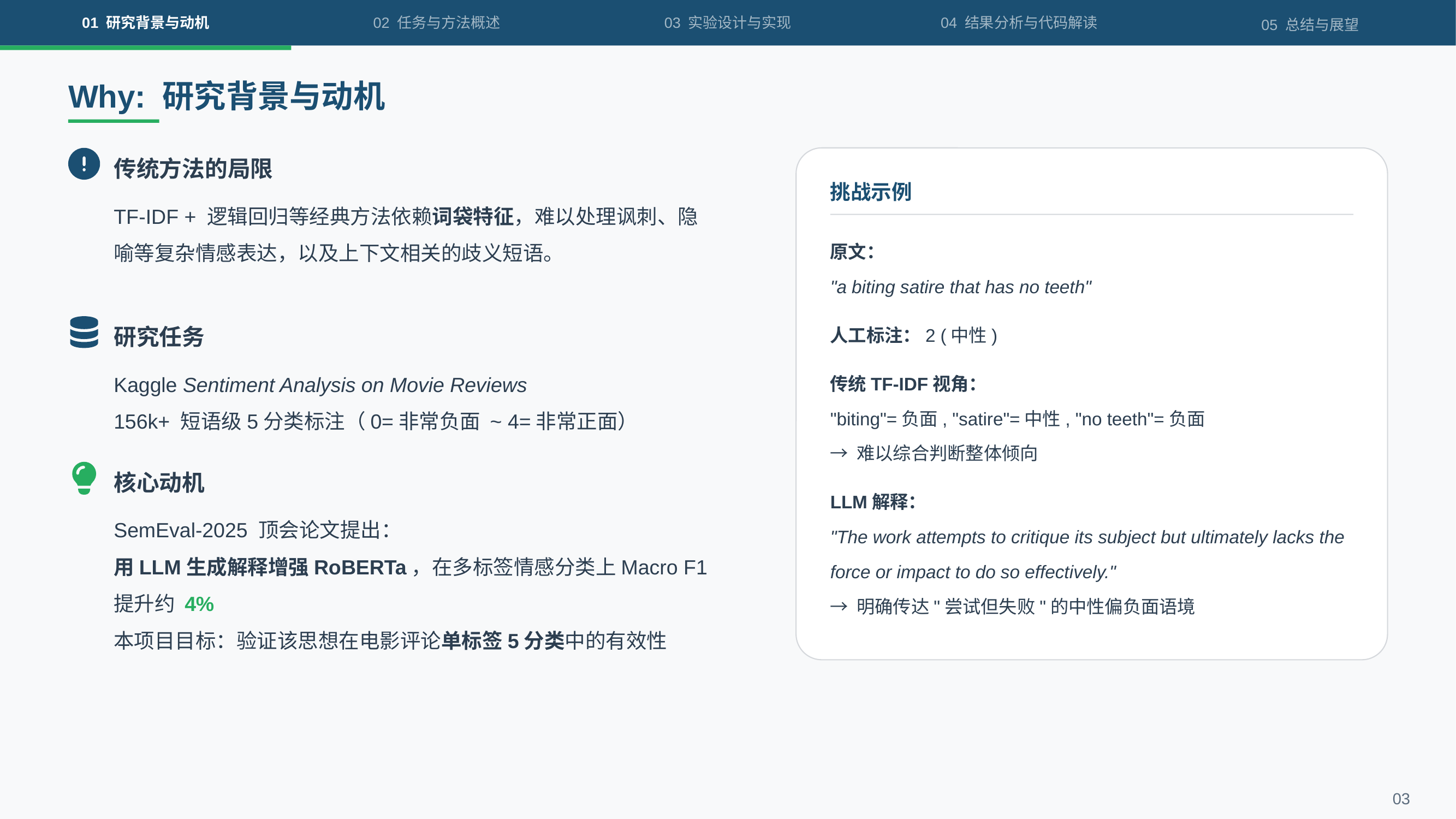

01 研究背景与动机
02 任务与方法概述
03 实验设计与实现
04 结果分析与代码解读
05 总结与展望

Why: 研究背景与动机

传统方法的局限

挑战示例
TF-IDF + 逻辑回归等经典方法依赖词袋特征，难以处理讽刺、隐喻等复杂情感表达，以及上下文相关的歧义短语。

原文：
"a biting satire that has no teeth"
人工标注：2 (中性)
传统TF-IDF视角：
"biting"=负面, "satire"=中性, "no teeth"=负面
→ 难以综合判断整体倾向
LLM解释：
"The work attempts to critique its subject but ultimately lacks the force or impact to do so effectively."
→ 明确传达"尝试但失败"的中性偏负面语境
研究任务

Kaggle Sentiment Analysis on Movie Reviews
156k+ 短语级5分类标注（0=非常负面 ~ 4=非常正面）
核心动机

SemEval-2025 顶会论文提出：
用LLM生成解释增强RoBERTa，在多标签情感分类上Macro F1提升约 4%
本项目目标：验证该思想在电影评论单标签5分类中的有效性
03